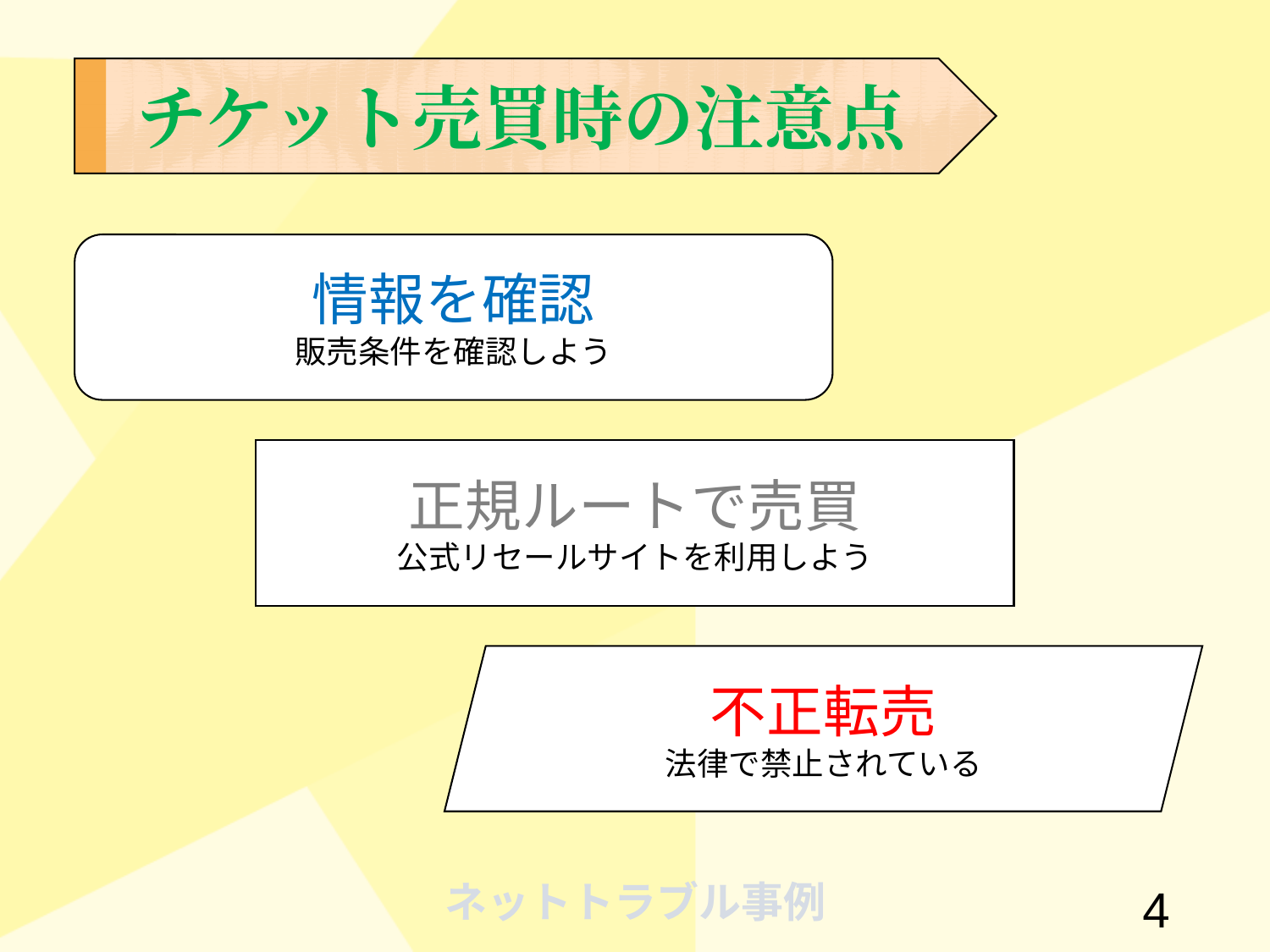

チケット売買時の注意点
情報を確認
販売条件を確認しよう
正規ルートで売買
公式リセールサイトを利用しよう
不正転売
法律で禁止されている
4